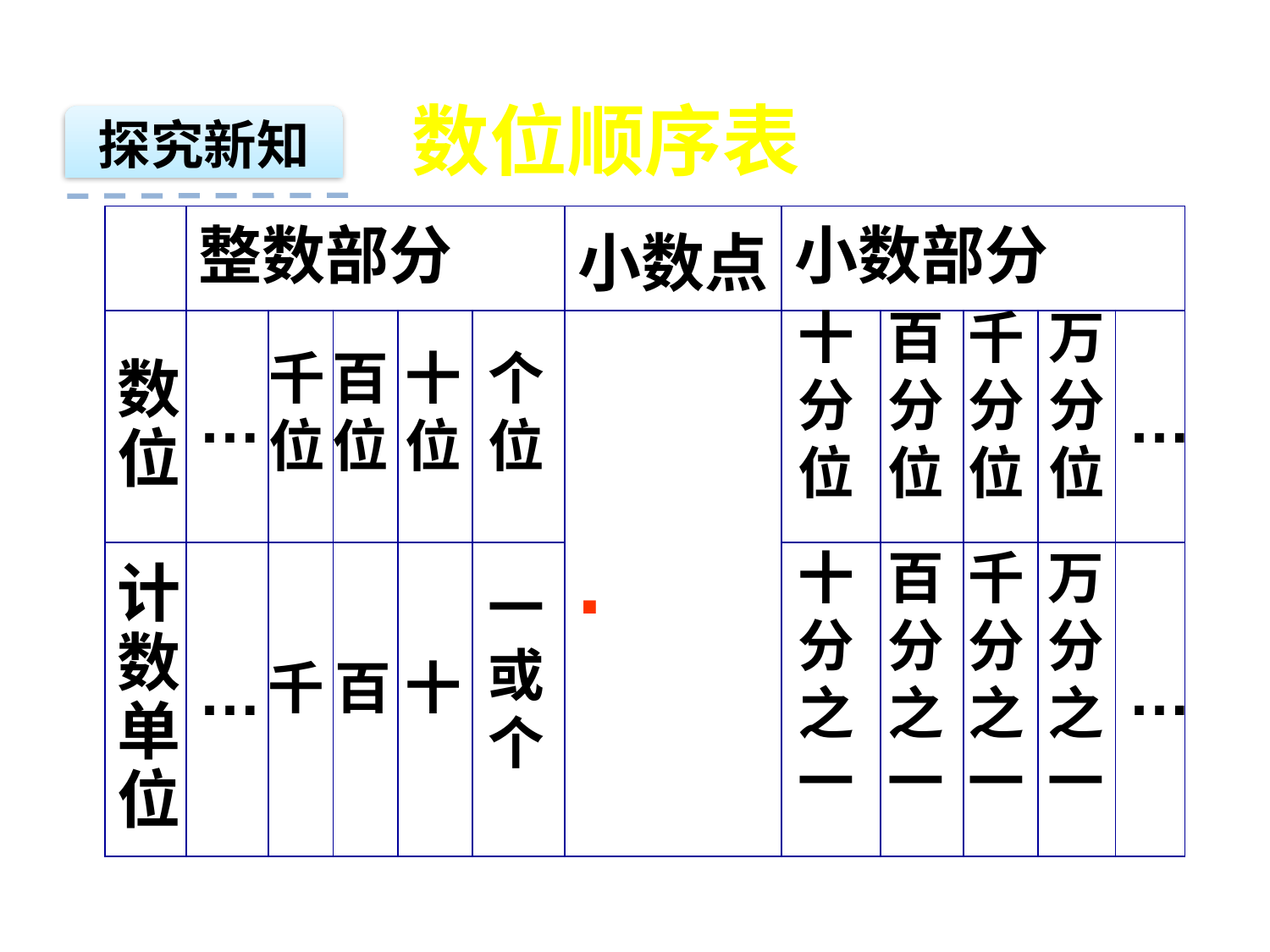

数位顺序表
探究新知
|  | 整数部分 |  |  |  |  | 小数点 | 小数部分 |  |  |  |  |
| --- | --- | --- | --- | --- | --- | --- | --- | --- | --- | --- | --- |
| 数位 | … |  |  |  |  | . |  |  |  |  | … |
| 计数单位 | … |  |  |  |  |  |  |  |  |  | … |
十
分
位
百
分
位
千
分
位
万
分
位
千
位
百
位
十
位
个
位
十
分
之
一
百
分
之
一
千
分
之
一
万
分
之
一
一
或
个
千
百
十